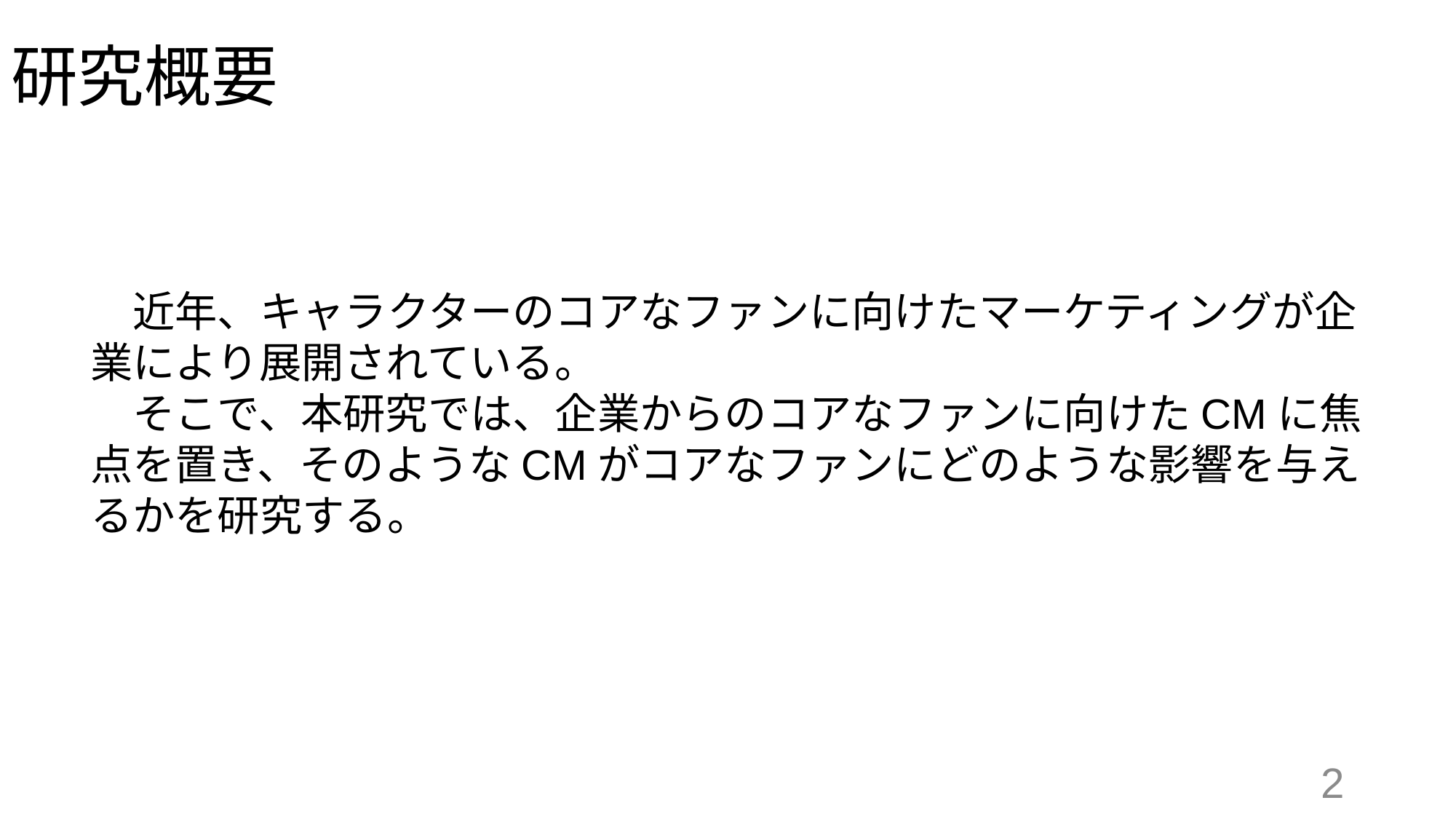

# 研究概要
　近年、キャラクターのコアなファンに向けたマーケティングが企業により展開されている。
　そこで、本研究では、企業からのコアなファンに向けたCMに焦点を置き、そのようなCMがコアなファンにどのような影響を与えるかを研究する。
2